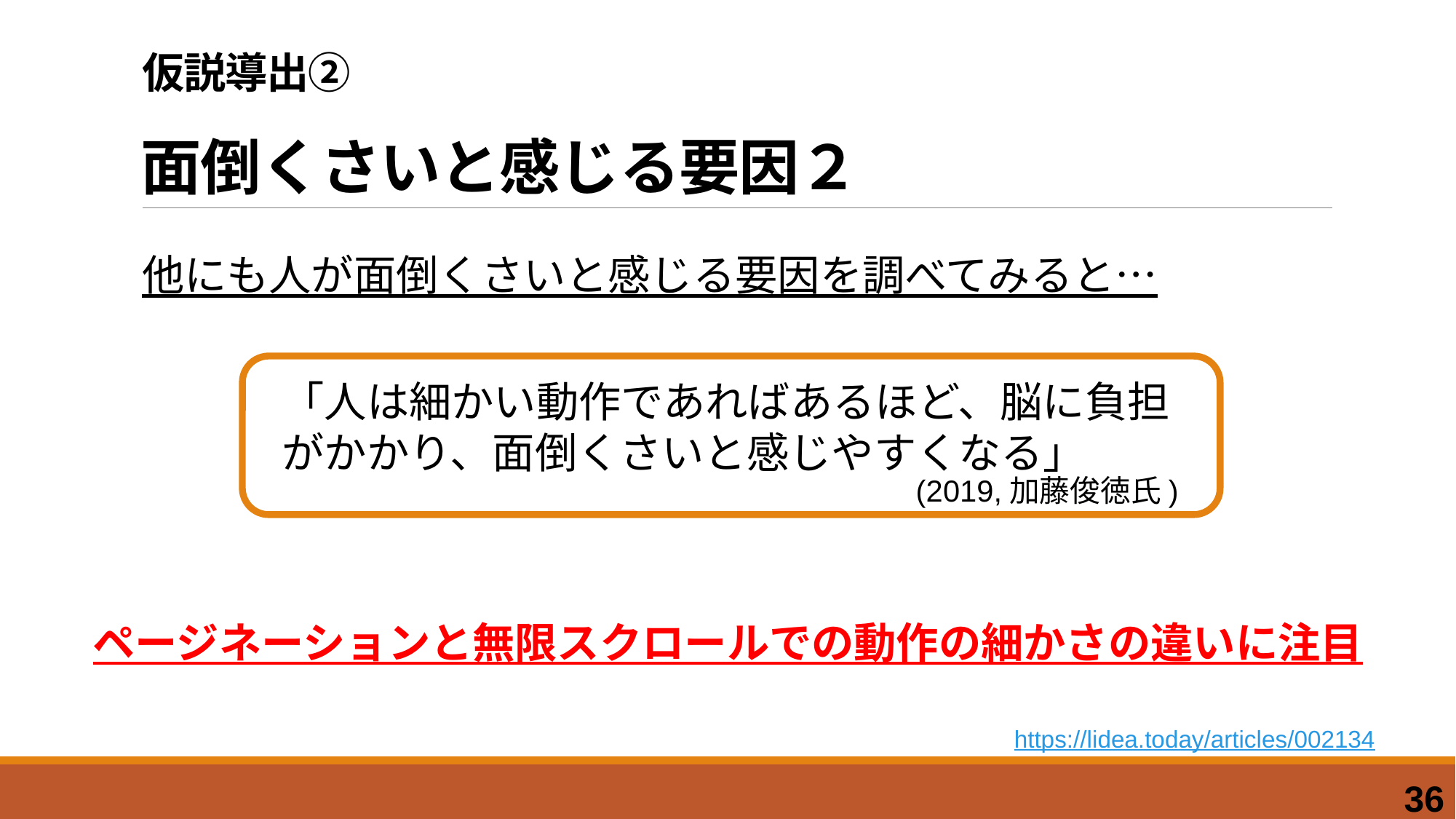

# 仮説導出② ​面倒くさいと感じる要因​２
他にも人が面倒くさいと感じる要因を調べてみると…

「人は細かい動作であればあるほど、脳に負担がかかり、面倒くさいと感じやすくなる」
(2019,加藤俊徳氏)
ページネーションと無限スクロールでの動作の細かさの違いに注目
https://lidea.today/articles/002134
36